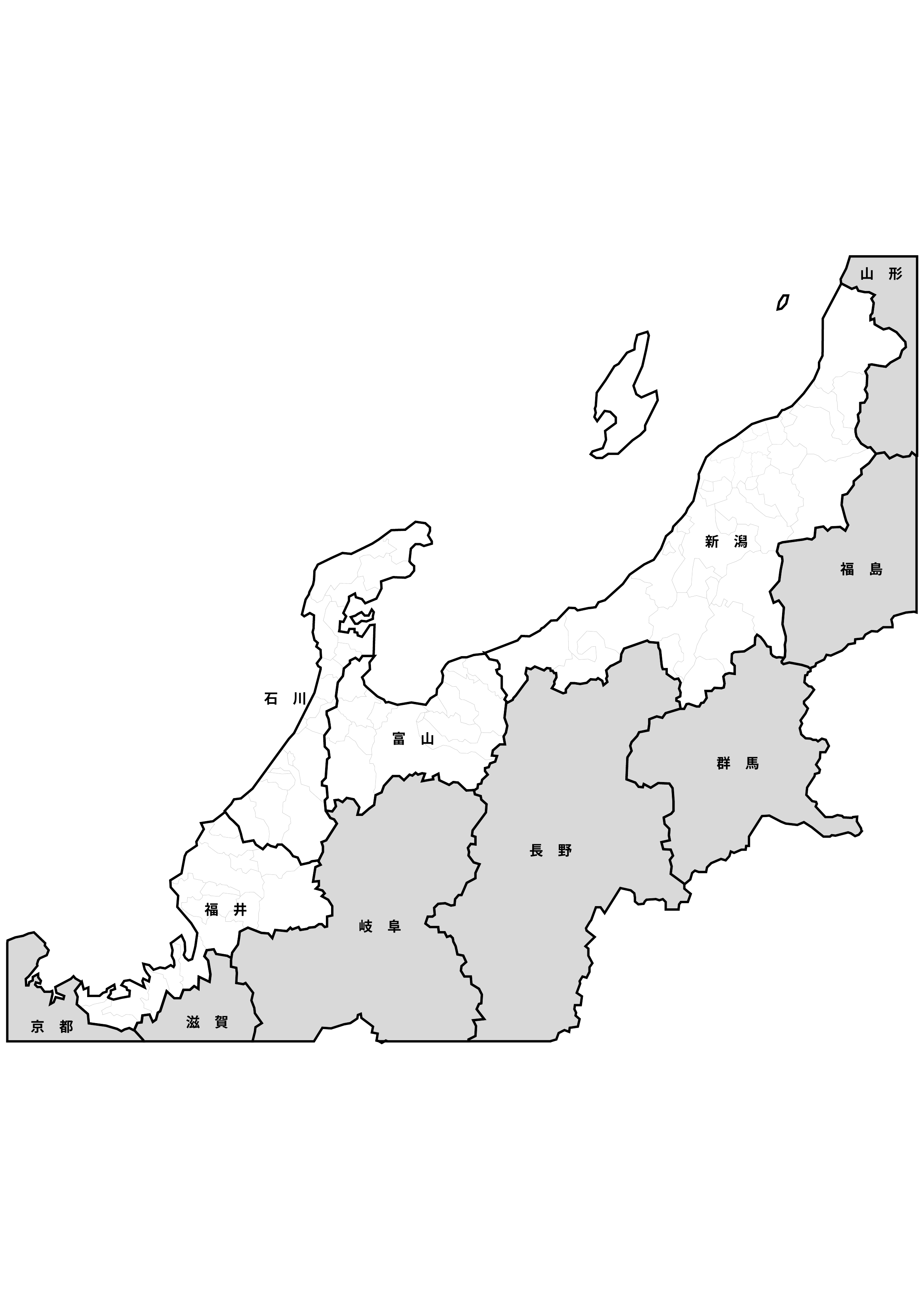

山　形

新　潟

石　川
福　島

富　山

群　馬

福　井
長　野
岐　阜

滋　賀
京　都